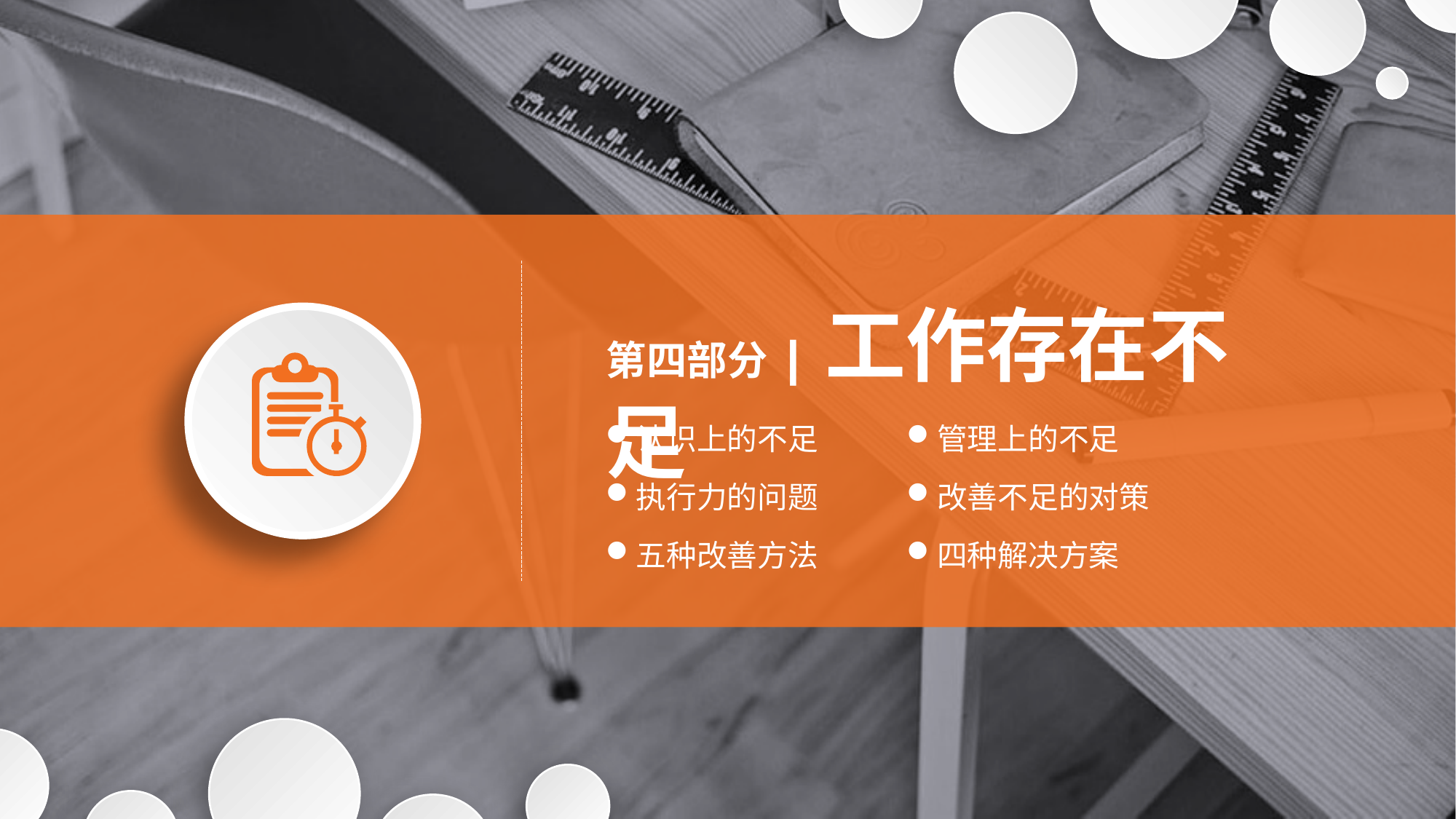

第四部分 | 工作存在不足

认识上的不足
管理上的不足
执行力的问题
改善不足的对策
五种改善方法
四种解决方案